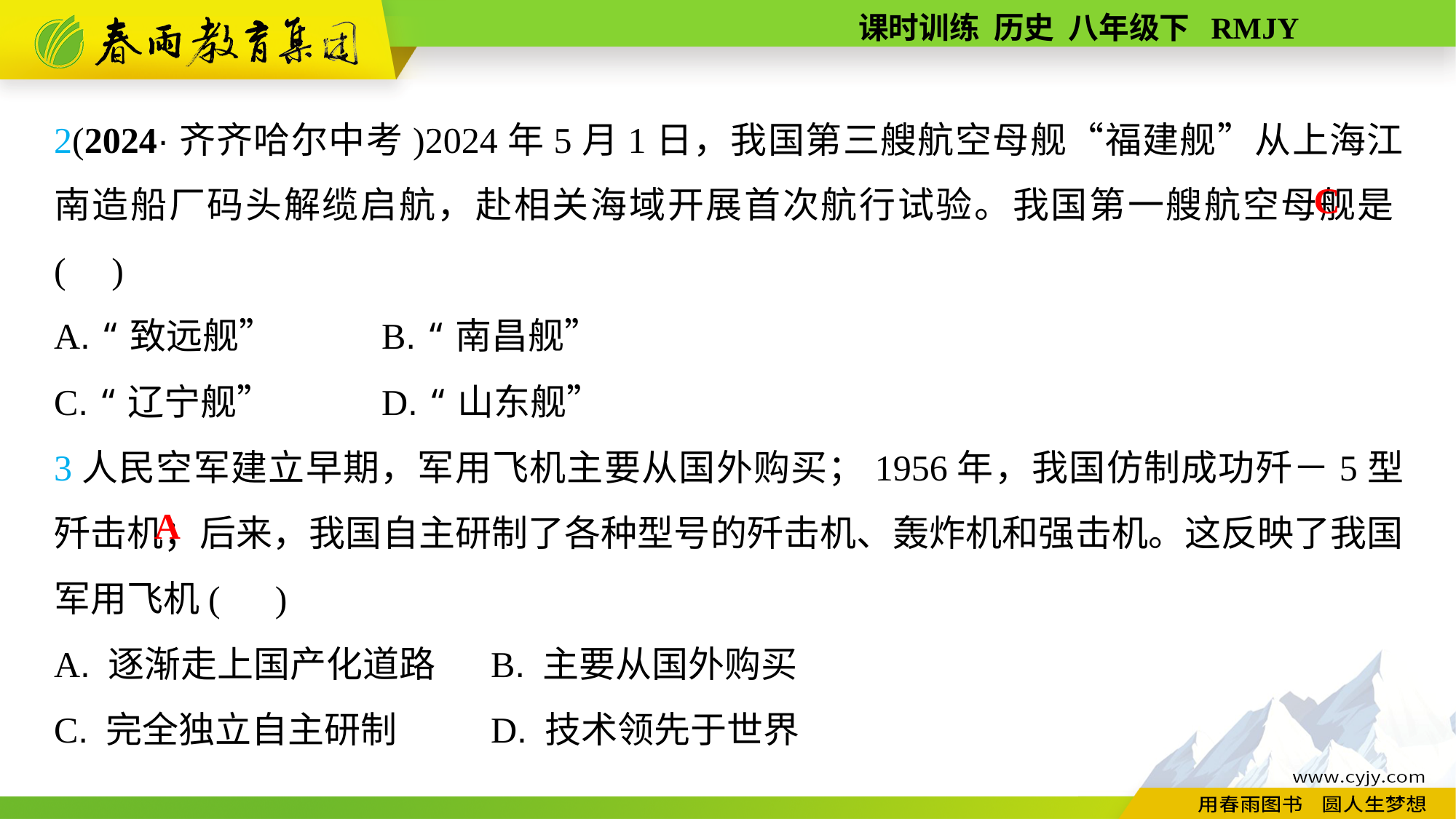

2(2024·齐齐哈尔中考)2024年5月1日，我国第三艘航空母舰“福建舰”从上海江南造船厂码头解缆启航，赴相关海域开展首次航行试验。我国第一艘航空母舰是(     )
A. “致远舰”	B. “南昌舰”
C. “辽宁舰”	D. “山东舰”
3人民空军建立早期，军用飞机主要从国外购买；1956年，我国仿制成功歼－5型歼击机；后来，我国自主研制了各种型号的歼击机、轰炸机和强击机。这反映了我国军用飞机(      )
A. 逐渐走上国产化道路	B. 主要从国外购买
C. 完全独立自主研制	D. 技术领先于世界
C
A